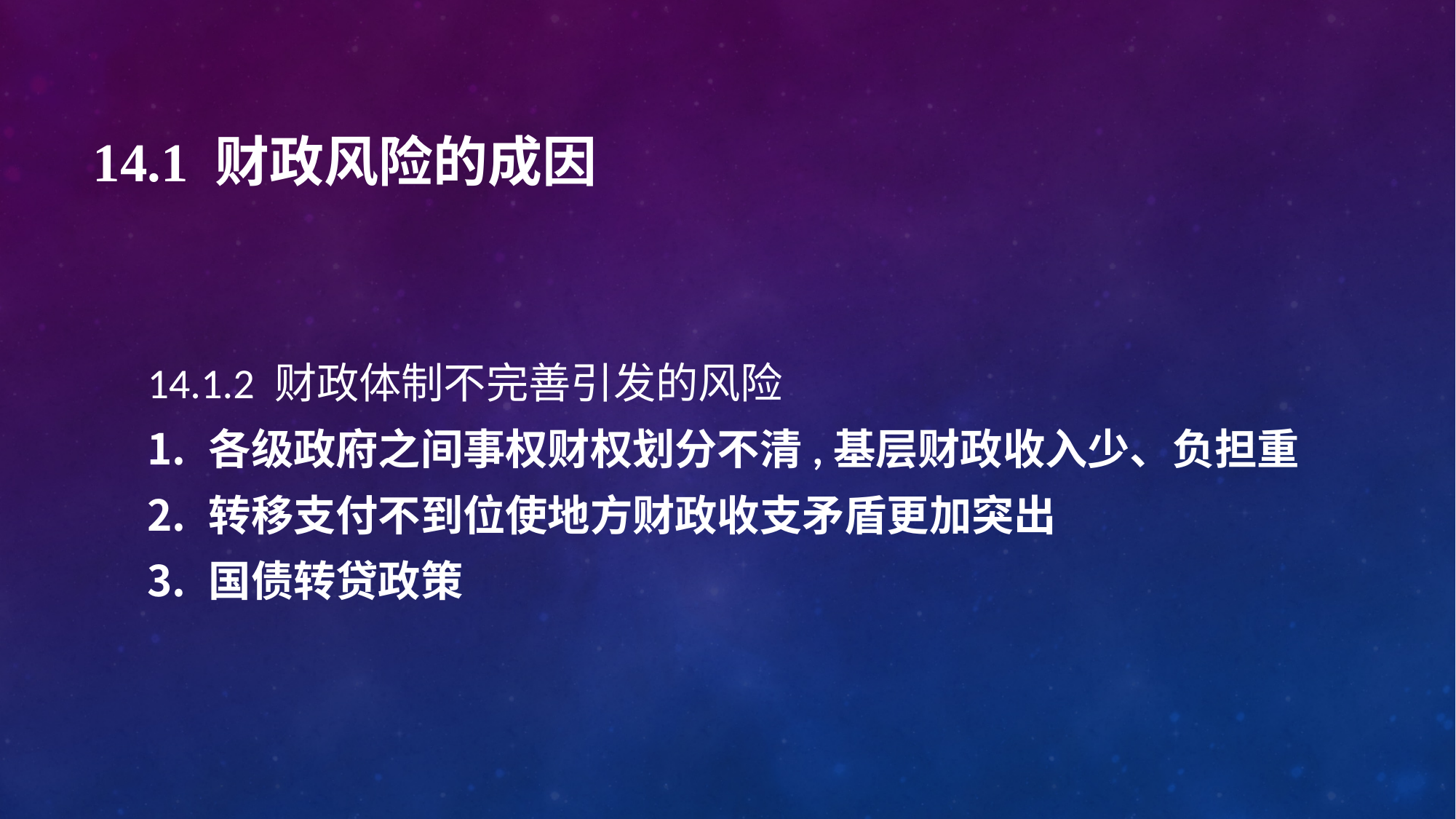

# 14.1 财政风险的成因
14.1.2 财政体制不完善引发的风险
各级政府之间事权财权划分不清,基层财政收入少、负担重
转移支付不到位使地方财政收支矛盾更加突出
国债转贷政策